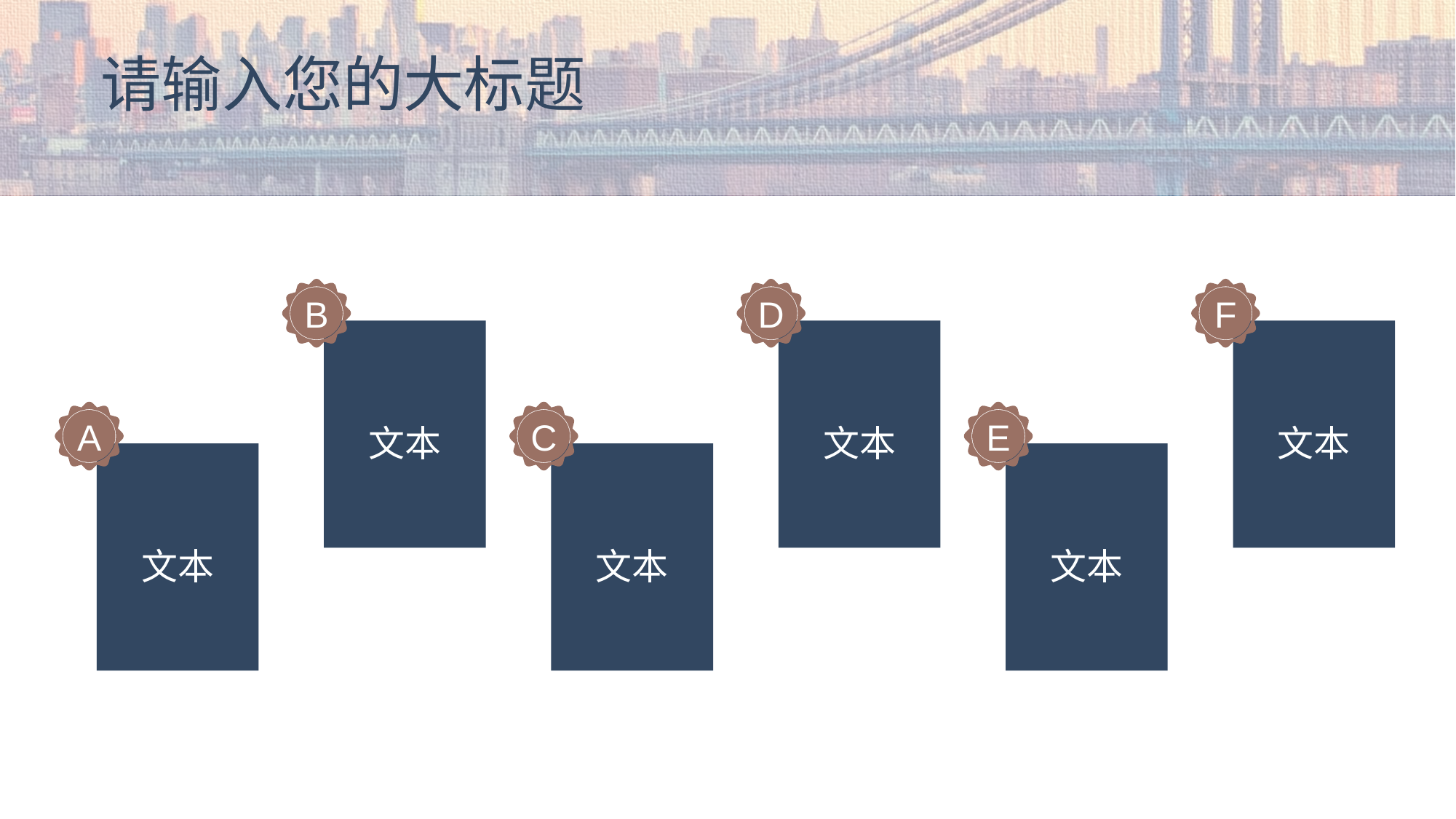

# 请输入您的大标题
B
文本
D
文本
F
文本
A
文本
C
文本
E
文本